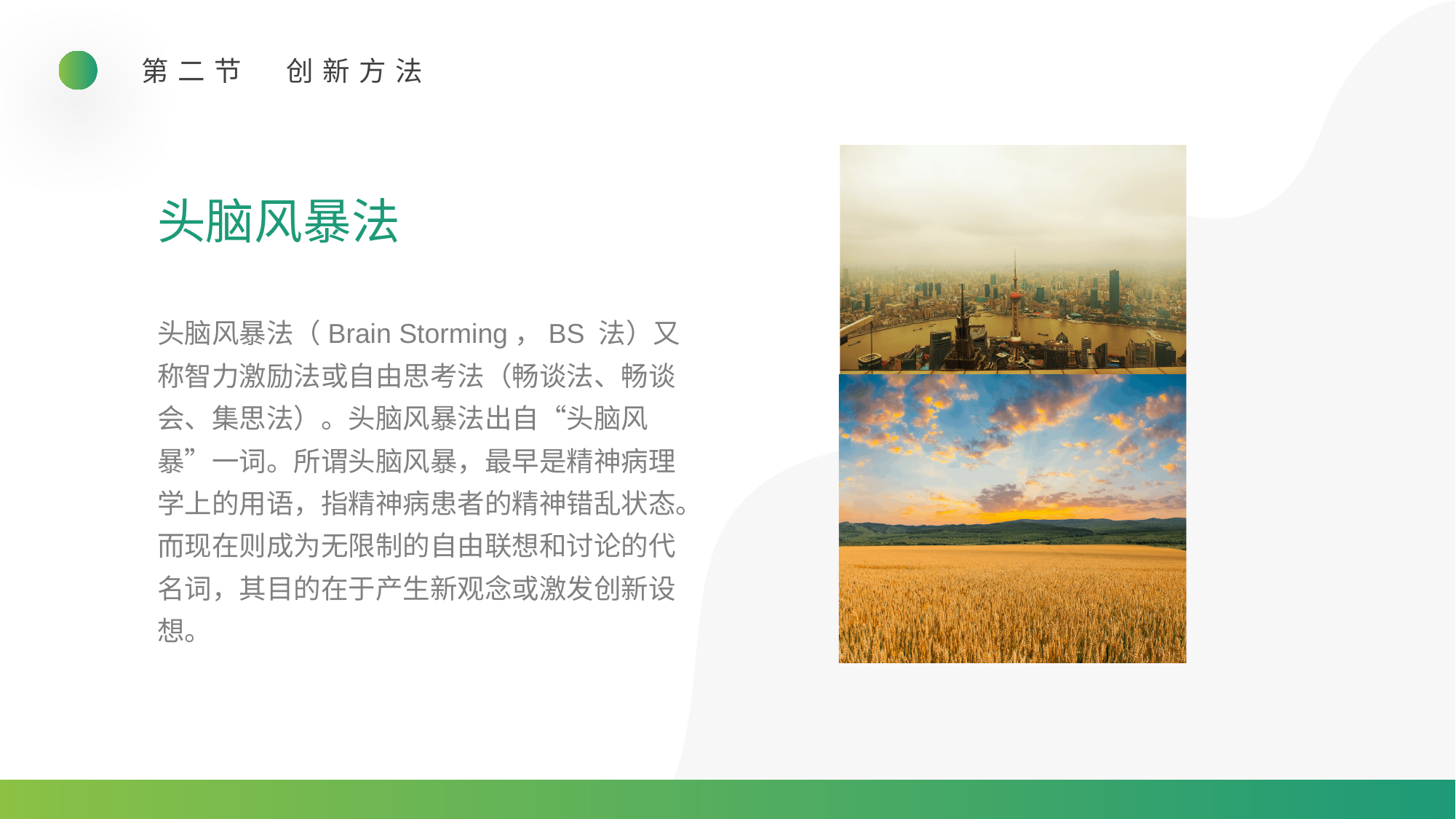

第二节　创新方法

头脑风暴法
头脑风暴法（Brain Storming，BS 法）又称智力激励法或自由思考法（畅谈法、畅谈会、集思法）。头脑风暴法出自“头脑风暴”一词。所谓头脑风暴，最早是精神病理学上的用语，指精神病患者的精神错乱状态。而现在则成为无限制的自由联想和讨论的代名词，其目的在于产生新观念或激发创新设想。